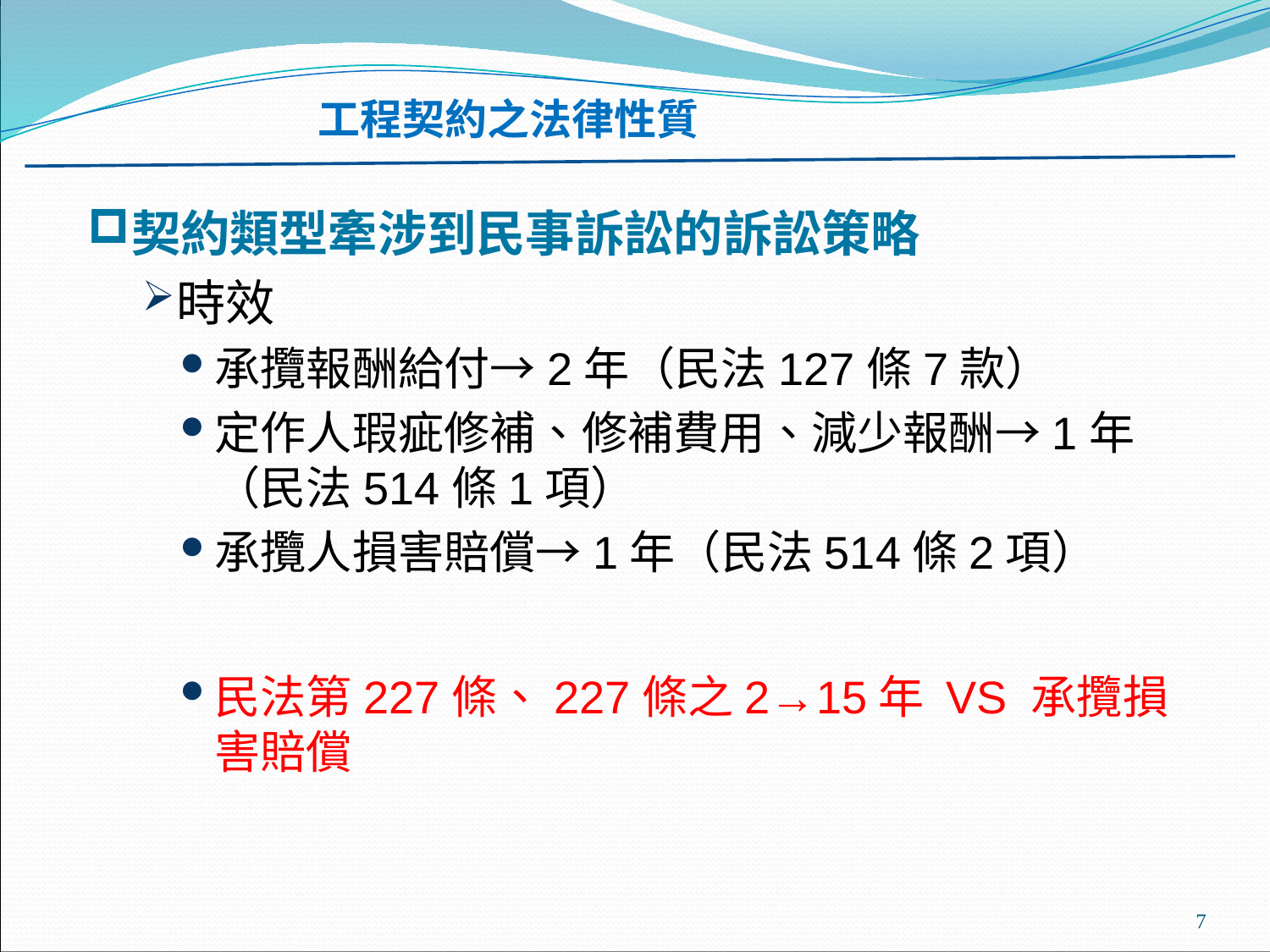

工程契約之法律性質
#
契約類型牽涉到民事訴訟的訴訟策略
時效
承攬報酬給付→2年（民法127條7款）
定作人瑕疵修補、修補費用、減少報酬→1年（民法514條1項）
承攬人損害賠償→1年（民法514條2項）

民法第227條、227條之2→15年 VS 承攬損害賠償
7